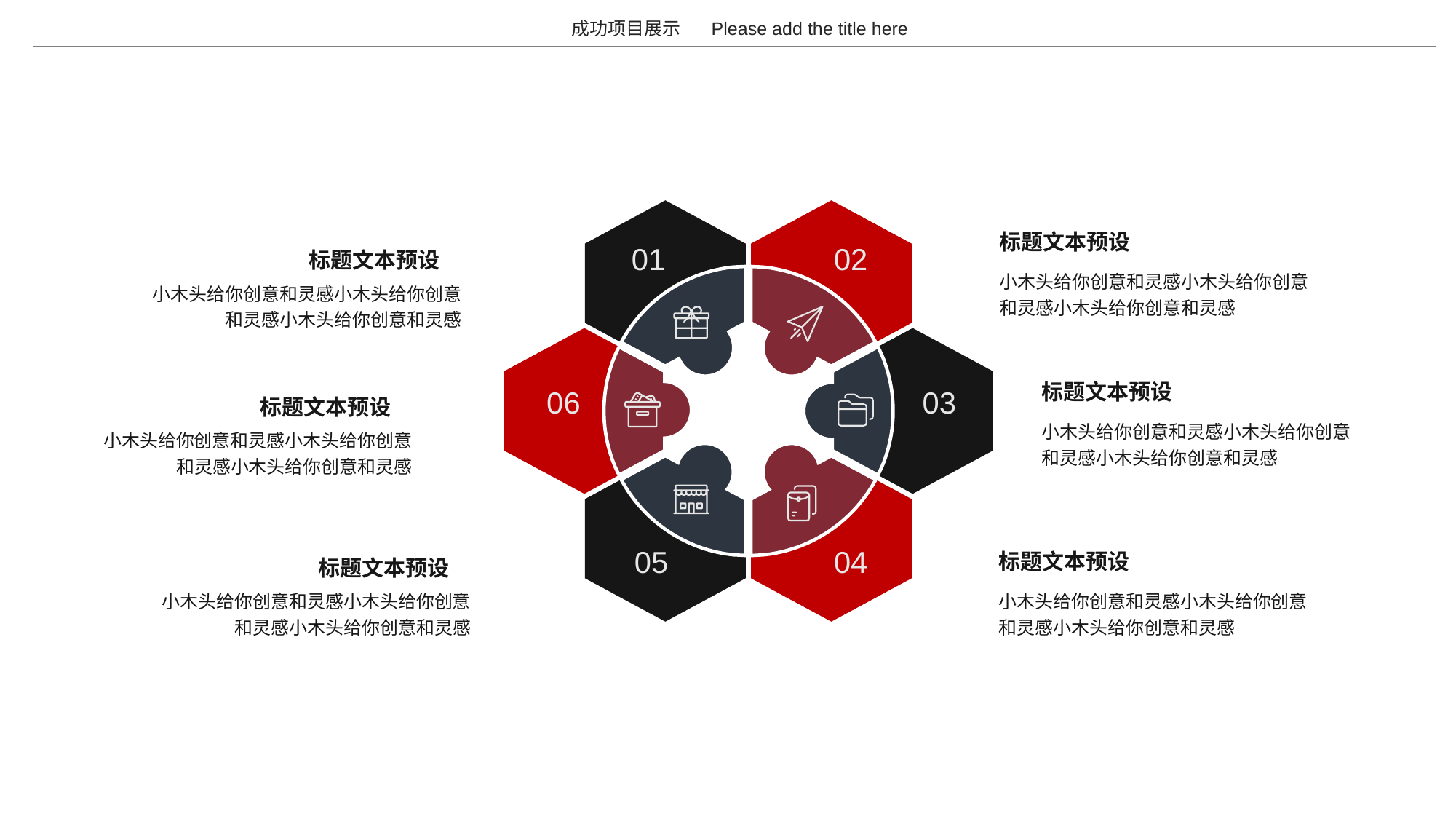

成功项目展示
Please add the title here

02

01

06

03

05

04
标题文本预设
标题文本预设
小木头给你创意和灵感小木头给你创意和灵感小木头给你创意和灵感
小木头给你创意和灵感小木头给你创意和灵感小木头给你创意和灵感
标题文本预设
标题文本预设
小木头给你创意和灵感小木头给你创意和灵感小木头给你创意和灵感
小木头给你创意和灵感小木头给你创意和灵感小木头给你创意和灵感
标题文本预设
标题文本预设
小木头给你创意和灵感小木头给你创意和灵感小木头给你创意和灵感
小木头给你创意和灵感小木头给你创意和灵感小木头给你创意和灵感